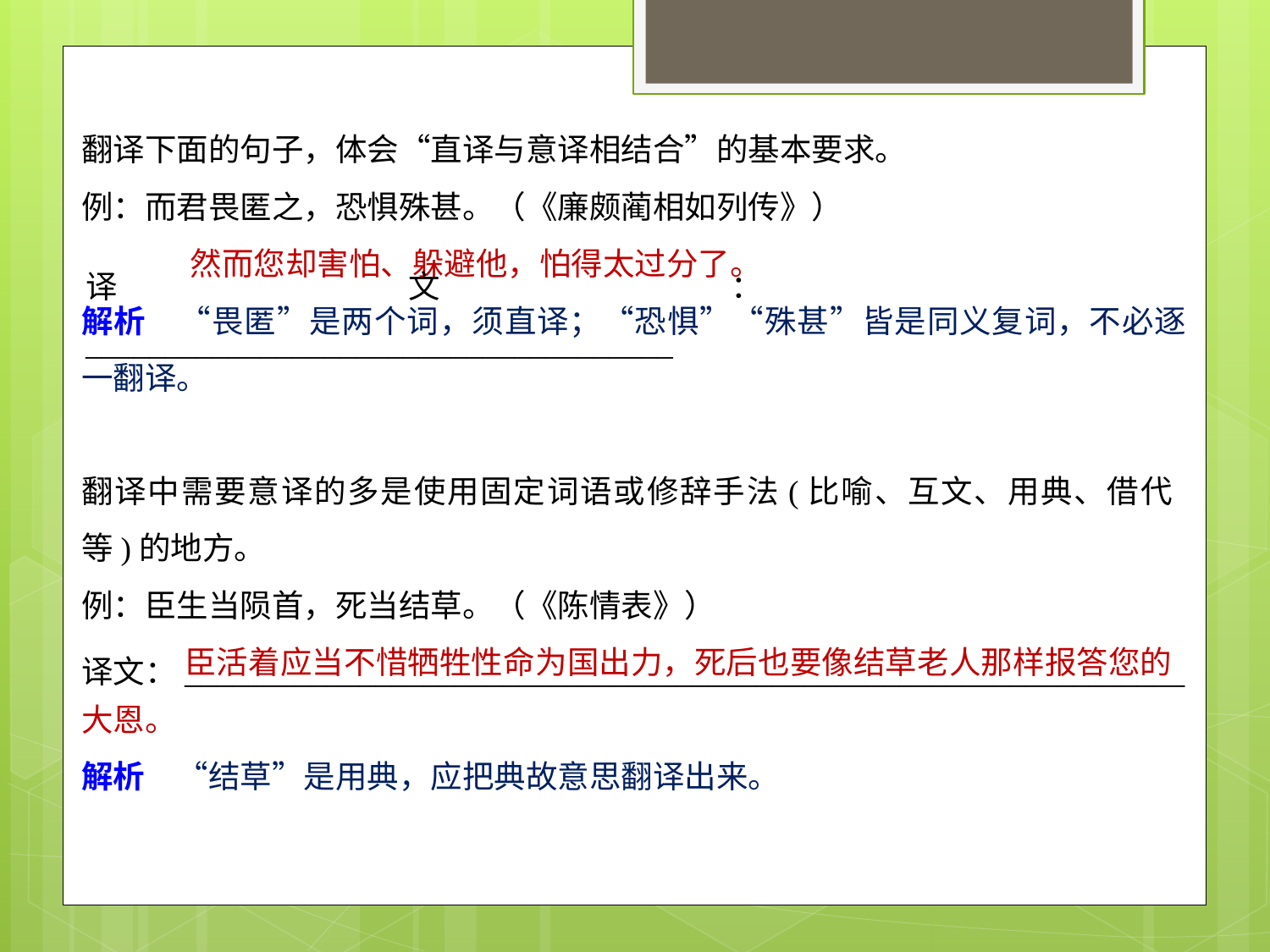

翻译下面的句子，体会“直译与意译相结合”的基本要求。
例：而君畏匿之，恐惧殊甚。（《廉颇蔺相如列传》）
              然而您却害怕、躲避他，怕得太过分了。
解析　“畏匿”是两个词，须直译；“恐惧”“殊甚”皆是同义复词，不必逐一翻译。
译文：_____________________________________
翻译中需要意译的多是使用固定词语或修辞手法(比喻、互文、用典、借代等)的地方。
例：臣生当陨首，死当结草。（《陈情表》）
             臣活着应当不惜牺牲性命为国出力，死后也要像结草老人那样报答您的大恩。
解析　“结草”是用典，应把典故意思翻译出来。

译文：_______________________________________________________________